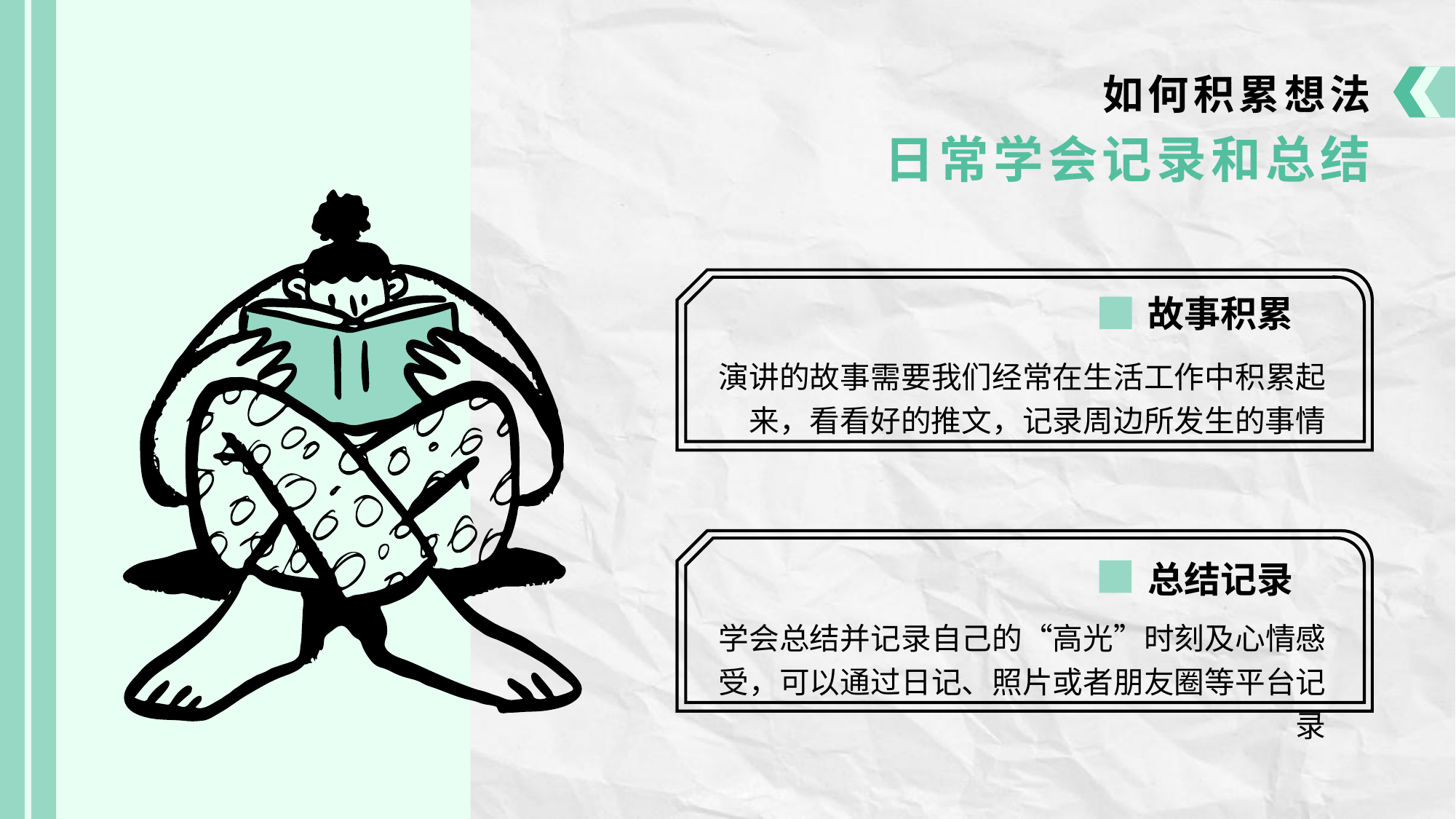

如何积累想法

日常学会记录和总结

故事积累

演讲的故事需要我们经常在生活工作中积累起来，看看好的推文，记录周边所发生的事情

总结记录

学会总结并记录自己的“高光”时刻及心情感受，可以通过日记、照片或者朋友圈等平台记录